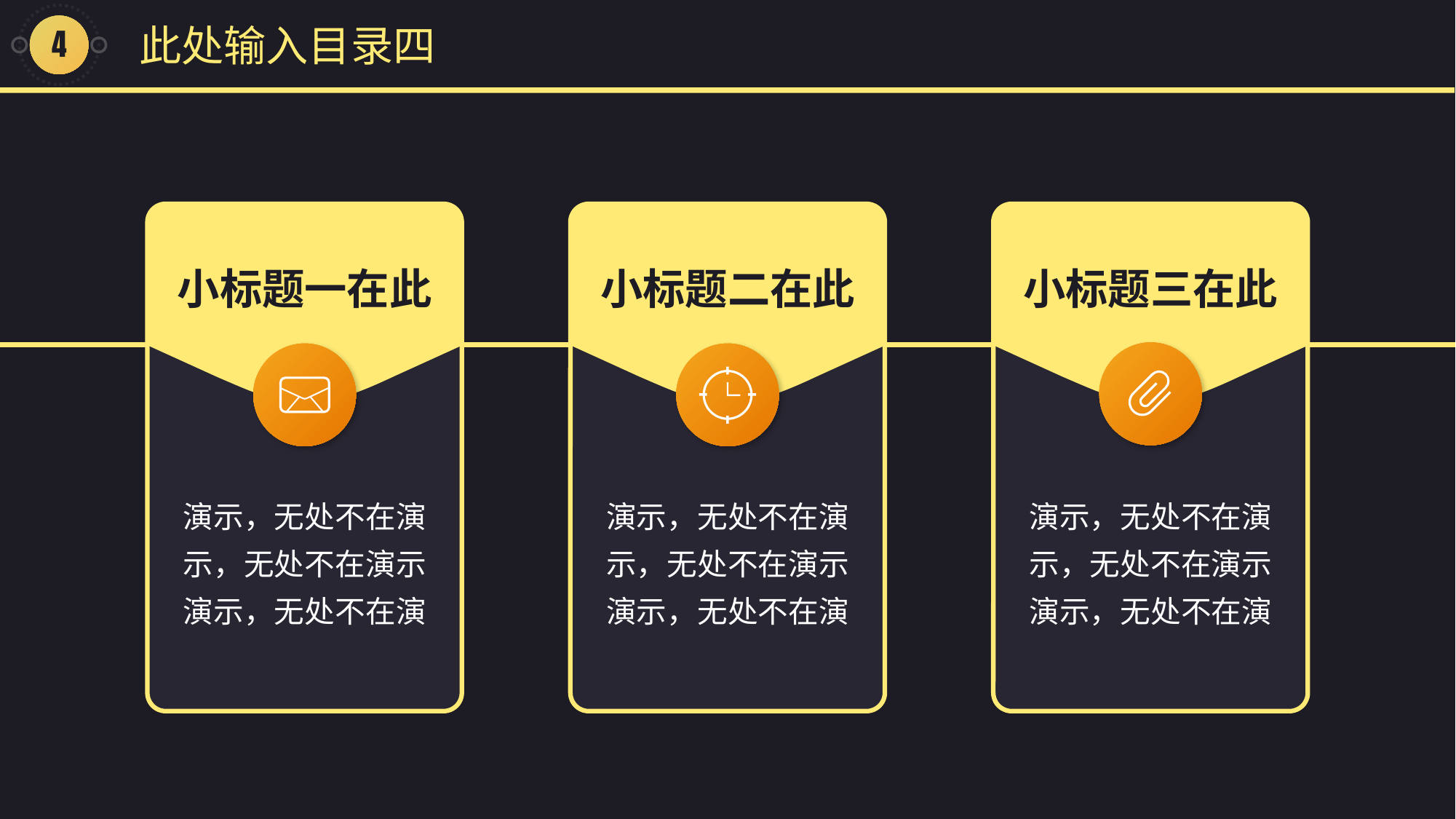

4

此处输入目录四

小标题一在此
小标题二在此
小标题三在此

演示，无处不在演示，无处不在演示演示，无处不在演
演示，无处不在演示，无处不在演示演示，无处不在演
演示，无处不在演示，无处不在演示演示，无处不在演